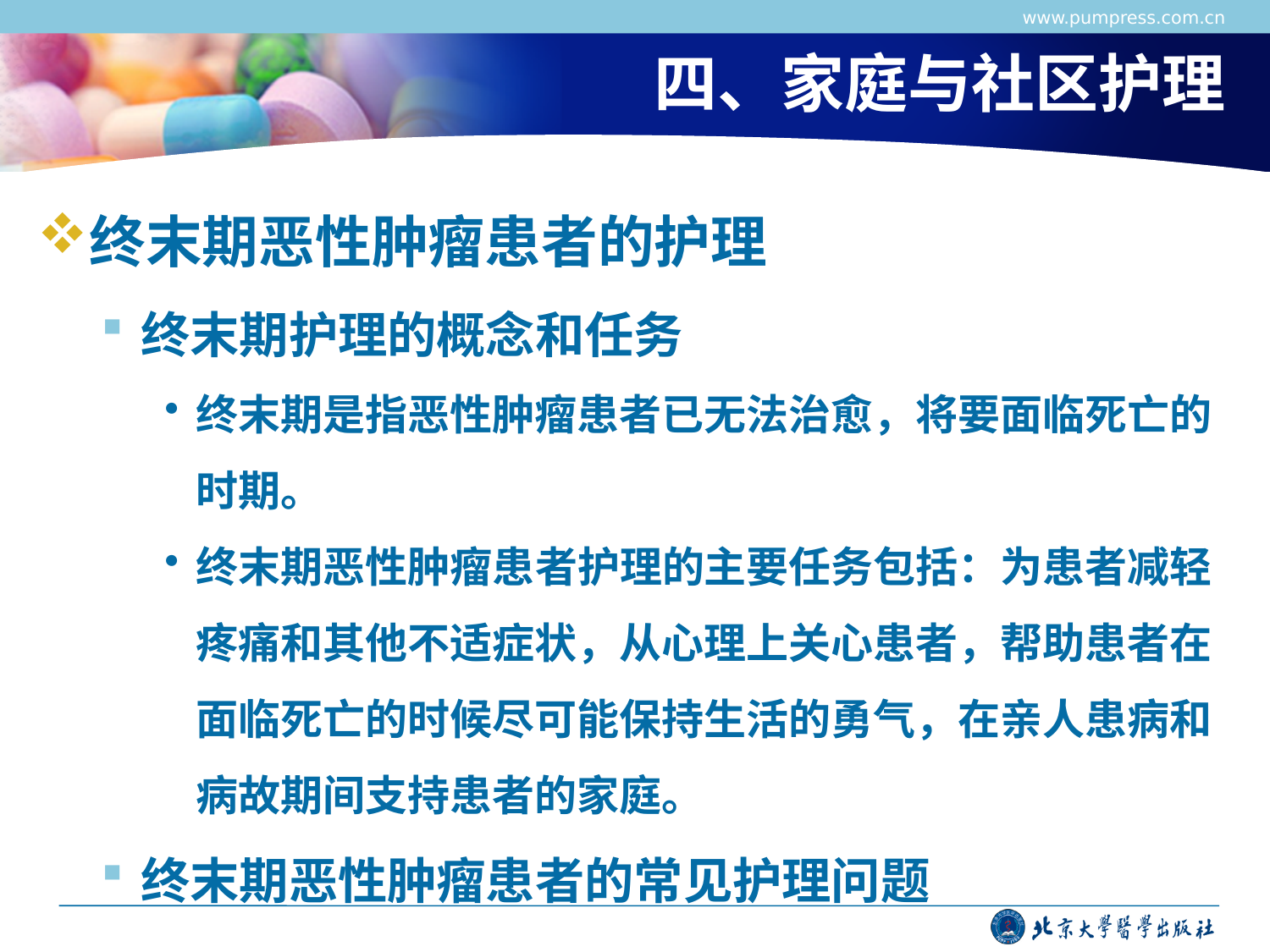

www.pumpress.com.cn
# 四、家庭与社区护理
终末期恶性肿瘤患者的护理
终末期护理的概念和任务
终末期是指恶性肿瘤患者已无法治愈，将要面临死亡的时期。
终末期恶性肿瘤患者护理的主要任务包括：为患者减轻疼痛和其他不适症状，从心理上关心患者，帮助患者在面临死亡的时候尽可能保持生活的勇气，在亲人患病和病故期间支持患者的家庭。
终末期恶性肿瘤患者的常见护理问题